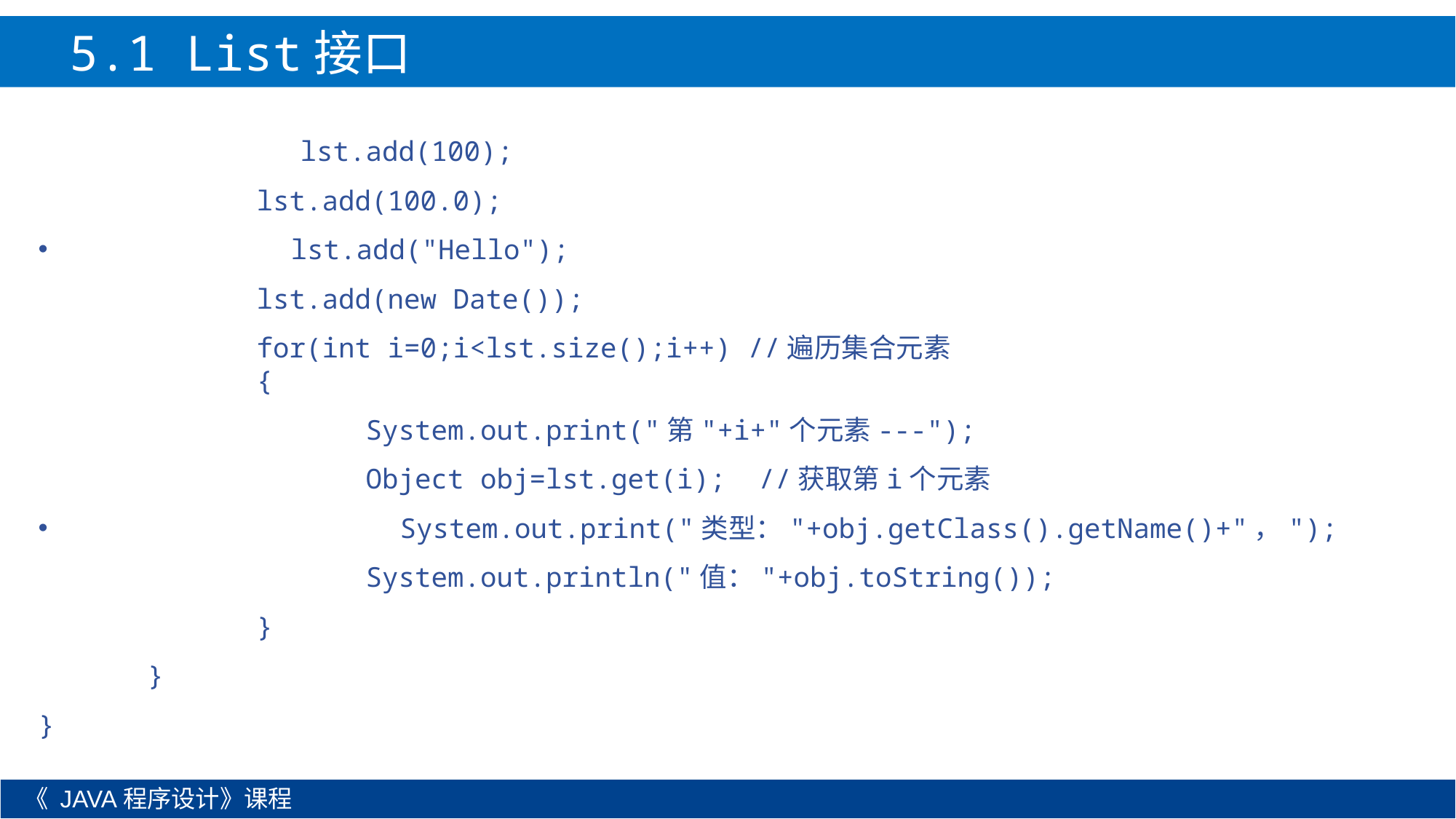

5.1 List接口
                lst.add(100);
		lst.add(100.0);
		lst.add("Hello");
		lst.add(new Date());
		for(int i=0;i<lst.size();i++) //遍历集合元素
		{
			System.out.print("第"+i+"个元素---");
			Object obj=lst.get(i);  //获取第i个元素
			System.out.print("类型："+obj.getClass().getName()+"，");
			System.out.println("值："+obj.toString());
		}
	}
}
《 JAVA程序设计》课程